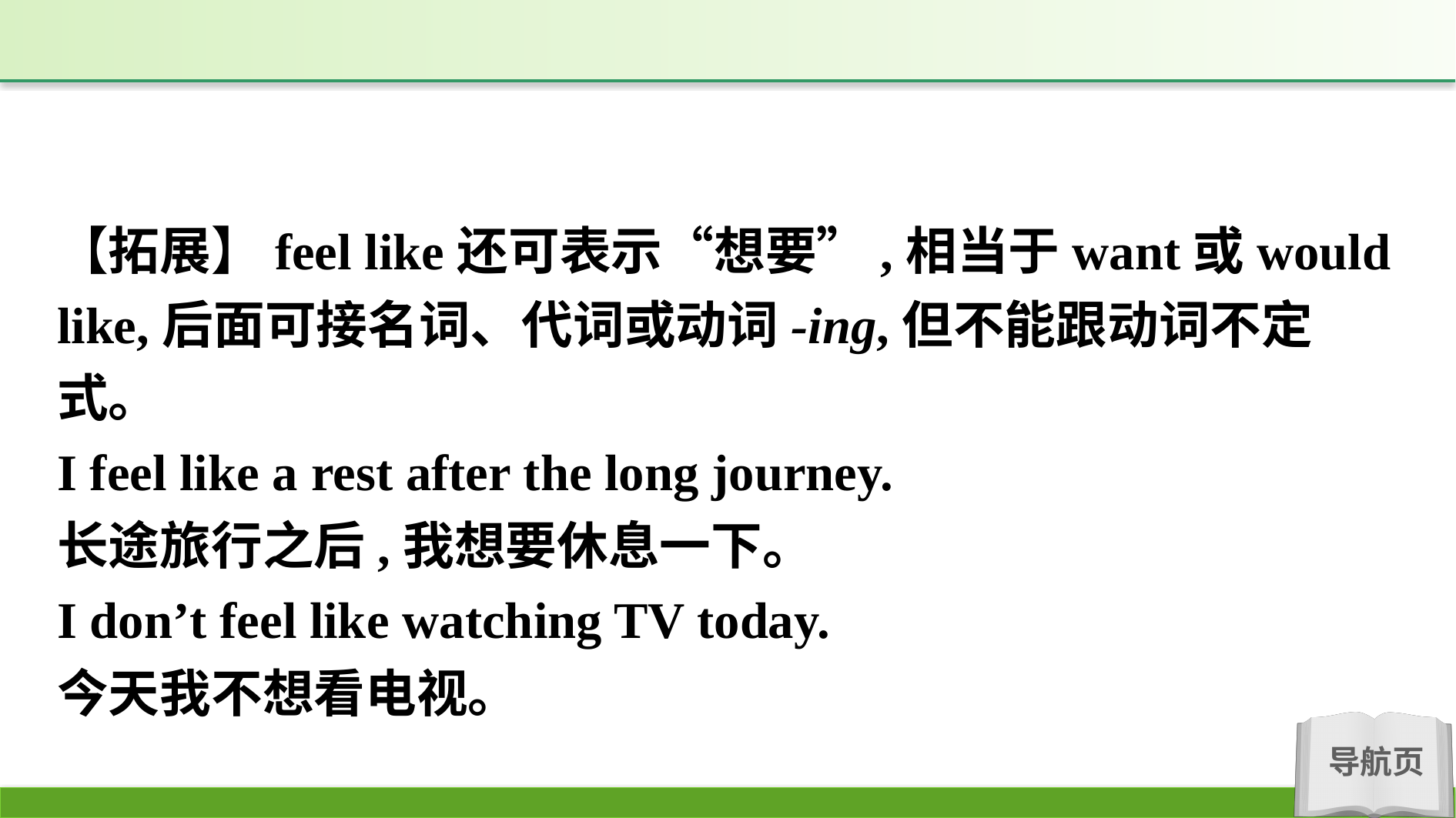

【拓展】feel like还可表示“想要”,相当于want或would like,后面可接名词、代词或动词-ing,但不能跟动词不定式。
I feel like a rest after the long journey.
长途旅行之后,我想要休息一下。
I don’t feel like watching TV today.
今天我不想看电视。